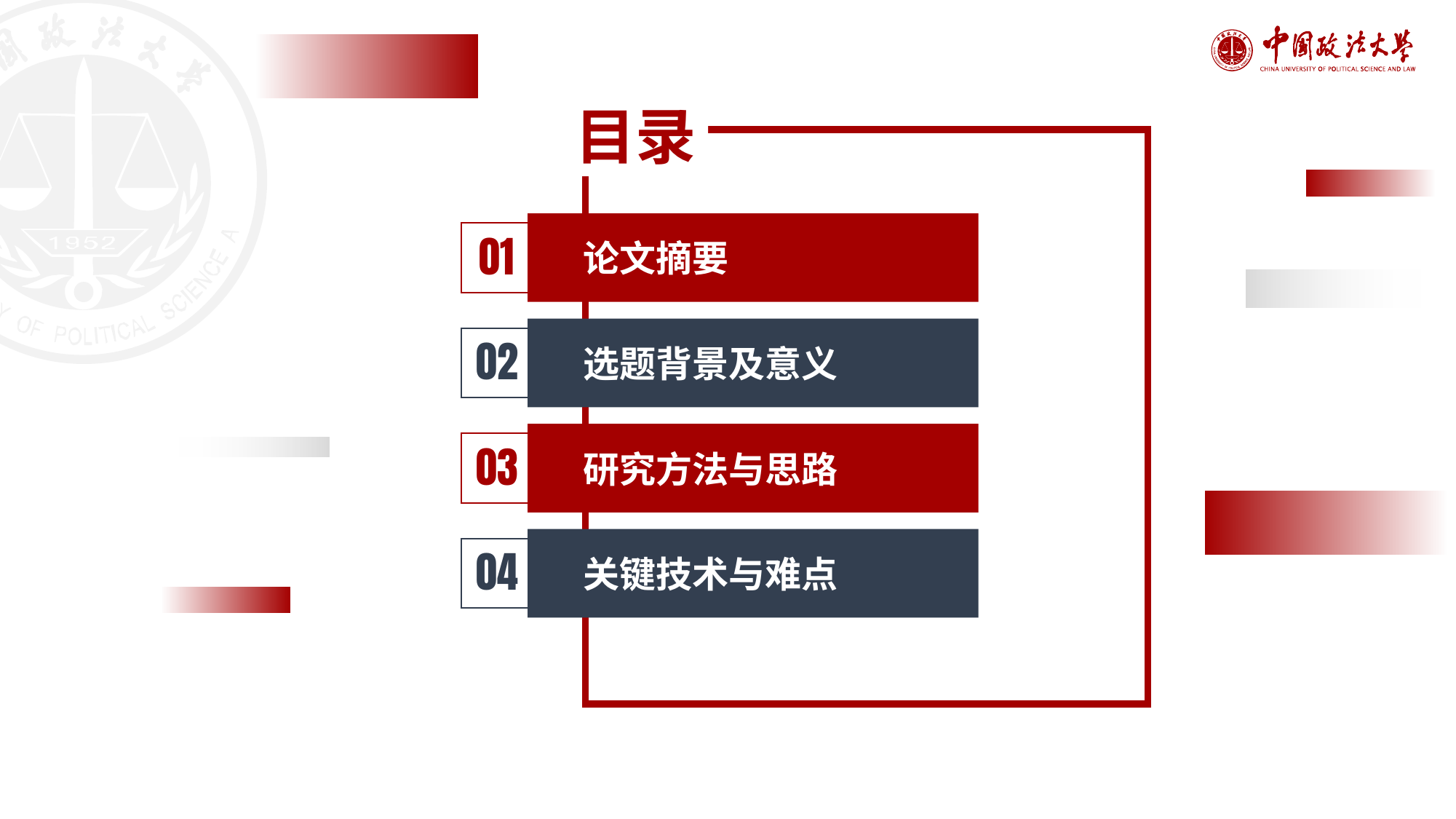

目录

论文摘要

01

选题背景及意义
02
研究方法与思路
03

关键技术与难点
04